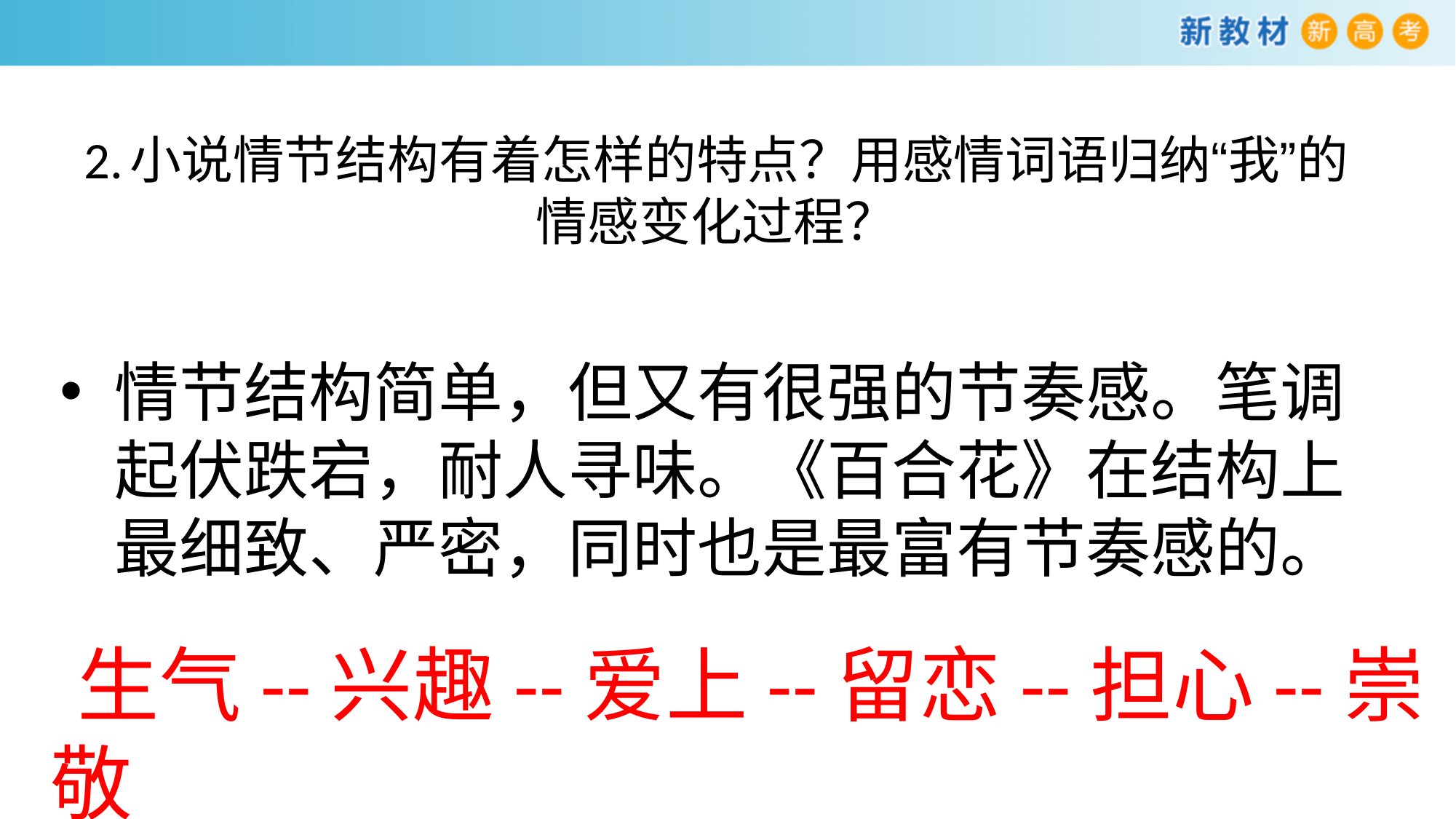

# 2.小说情节结构有着怎样的特点？用感情词语归纳“我”的情感变化过程？
情节结构简单，但又有很强的节奏感。笔调起伏跌宕，耐人寻味。《百合花》在结构上最细致、严密，同时也是最富有节奏感的。
生气--兴趣--爱上--留恋--担心--崇敬